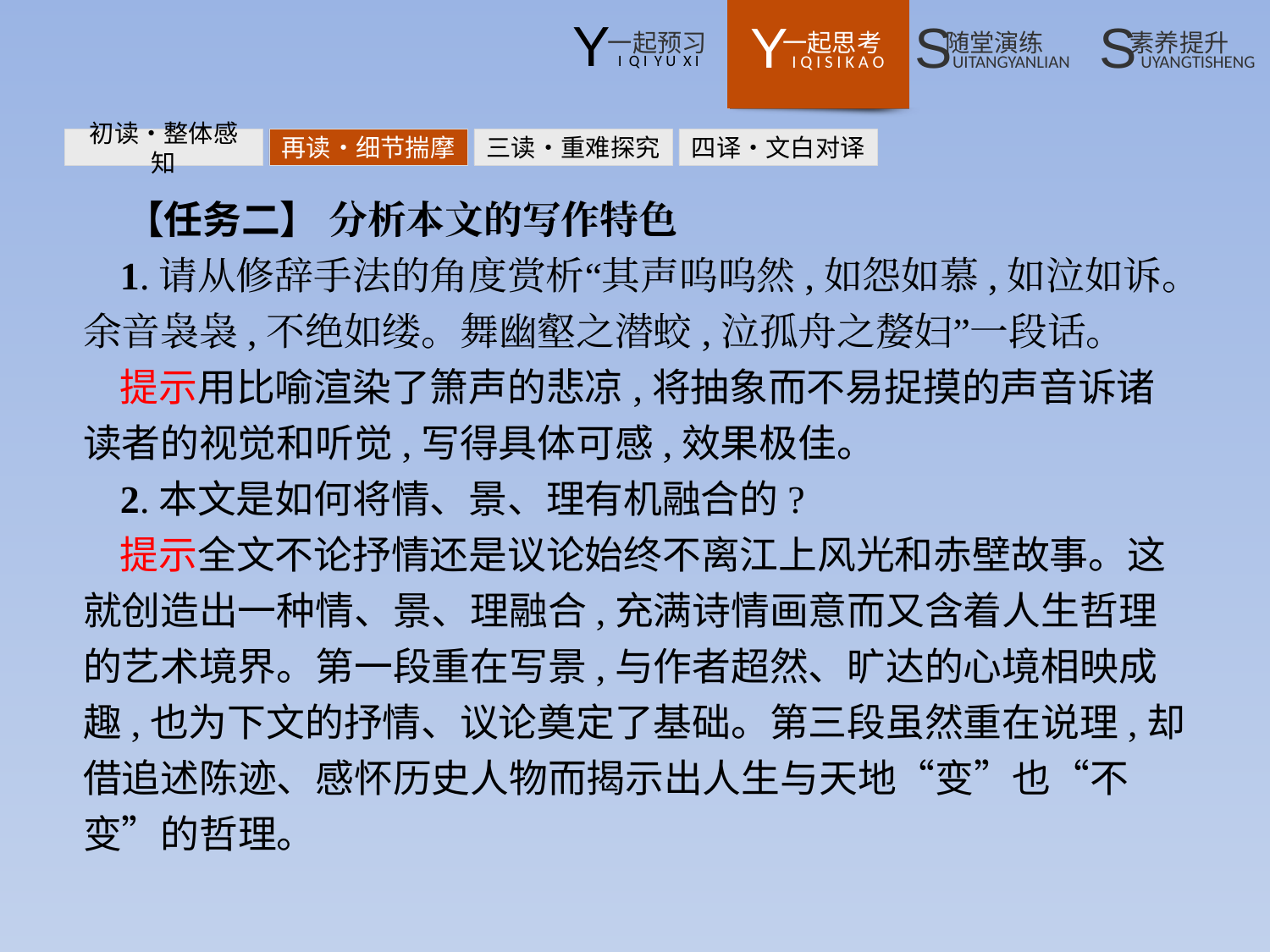

初读•整体感知
再读•细节揣摩
三读•重难探究
四译•文白对译
【任务二】 分析本文的写作特色
1.请从修辞手法的角度赏析“其声呜呜然,如怨如慕,如泣如诉。余音袅袅,不绝如缕。舞幽壑之潜蛟,泣孤舟之嫠妇”一段话。
提示用比喻渲染了箫声的悲凉,将抽象而不易捉摸的声音诉诸读者的视觉和听觉,写得具体可感,效果极佳。
2.本文是如何将情、景、理有机融合的?
提示全文不论抒情还是议论始终不离江上风光和赤壁故事。这就创造出一种情、景、理融合,充满诗情画意而又含着人生哲理的艺术境界。第一段重在写景,与作者超然、旷达的心境相映成趣,也为下文的抒情、议论奠定了基础。第三段虽然重在说理,却借追述陈迹、感怀历史人物而揭示出人生与天地“变”也“不变”的哲理。